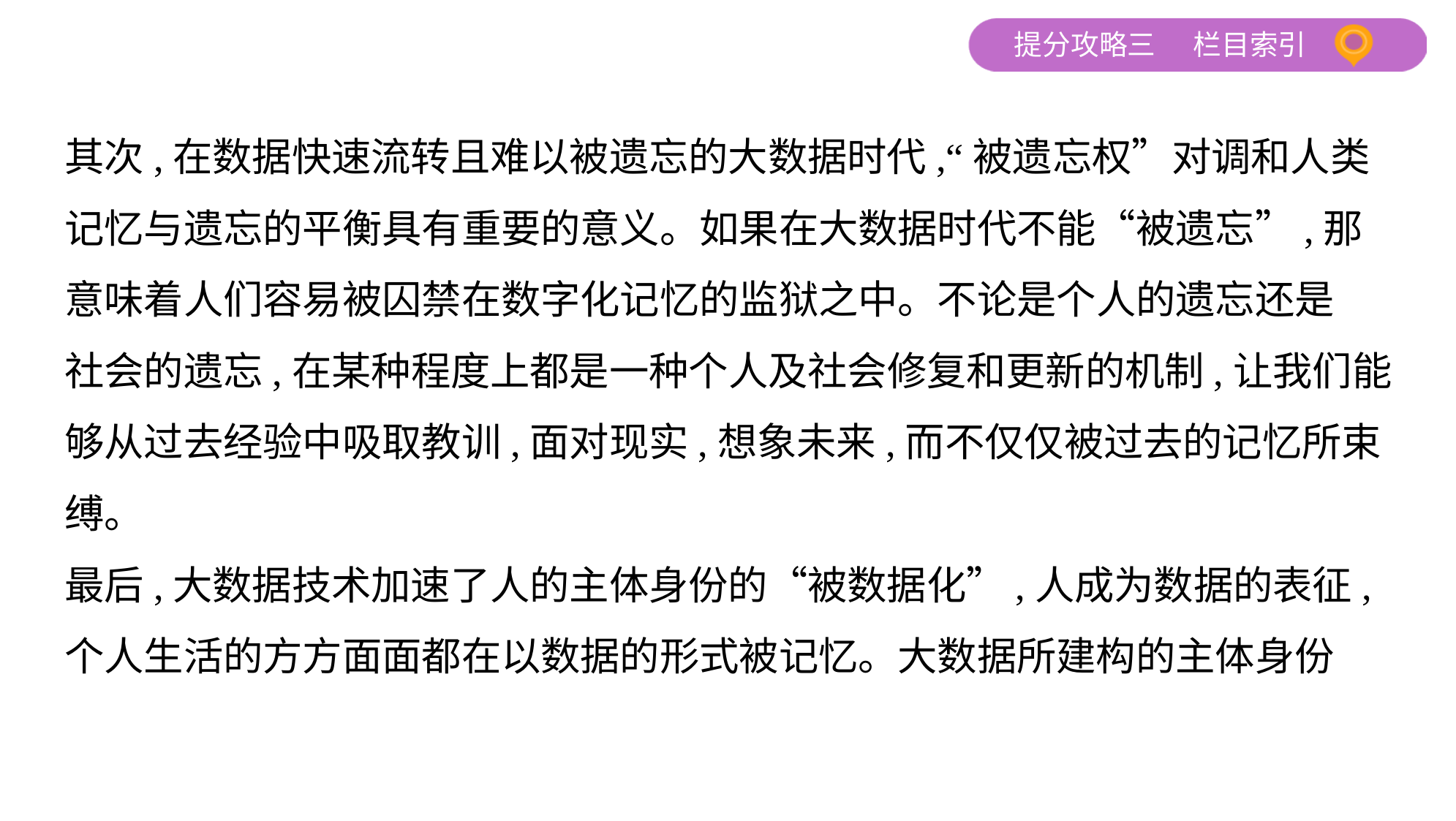

其次,在数据快速流转且难以被遗忘的大数据时代,“被遗忘权”对调和人类
记忆与遗忘的平衡具有重要的意义。如果在大数据时代不能“被遗忘”,那
意味着人们容易被囚禁在数字化记忆的监狱之中。不论是个人的遗忘还是
社会的遗忘,在某种程度上都是一种个人及社会修复和更新的机制,让我们能
够从过去经验中吸取教训,面对现实,想象未来,而不仅仅被过去的记忆所束
缚。
最后,大数据技术加速了人的主体身份的“被数据化”,人成为数据的表征,
个人生活的方方面面都在以数据的形式被记忆。大数据所建构的主体身份